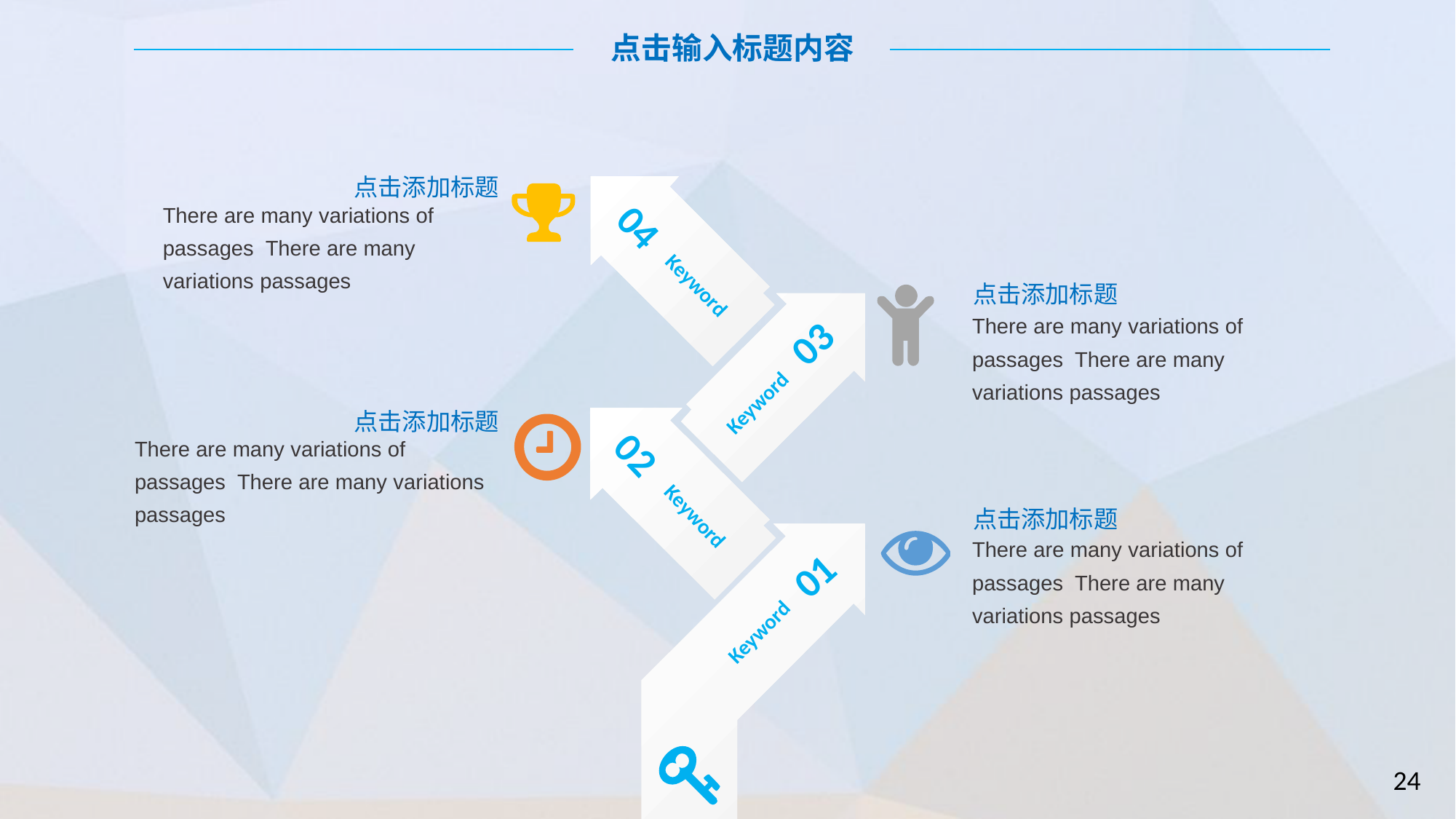

点击输入标题内容
点击添加标题
There are many variations of passages  There are many variations passages

04
点击添加标题
There are many variations of passages  There are many variations passages
Keyword

03
Keyword
点击添加标题
There are many variations of passages  There are many variations passages

02
点击添加标题
There are many variations of passages  There are many variations passages
Keyword

01
Keyword

24